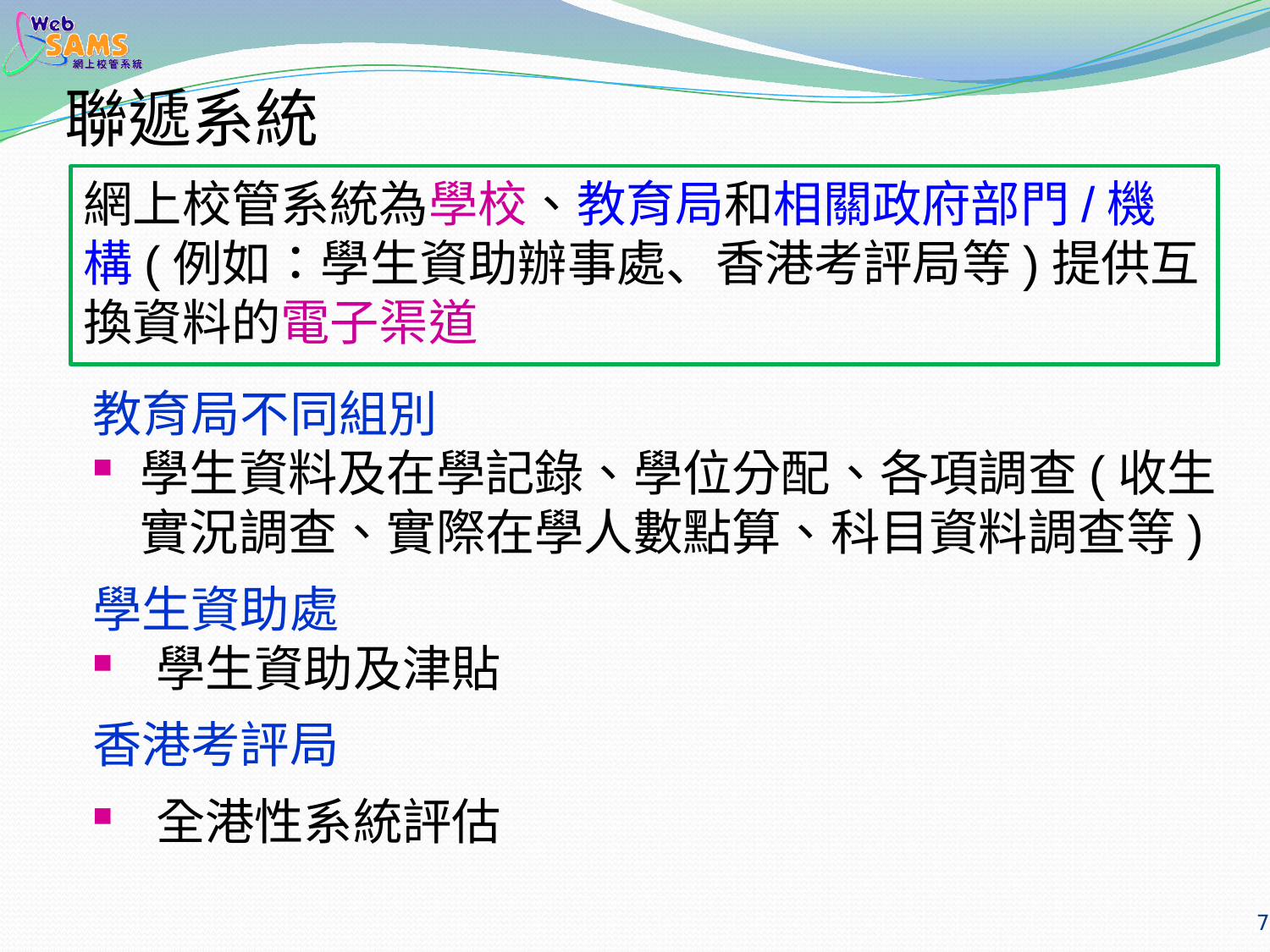

# 聯遞系統
網上校管系統為學校、教育局和相關政府部門/機構(例如：學生資助辦事處、香港考評局等)提供互換資料的電子渠道
教育局不同組別
學生資料及在學記錄、學位分配、各項調查(收生實況調查、實際在學人數點算、科目資料調查等)
學生資助處
學生資助及津貼
香港考評局
全港性系統評估
7